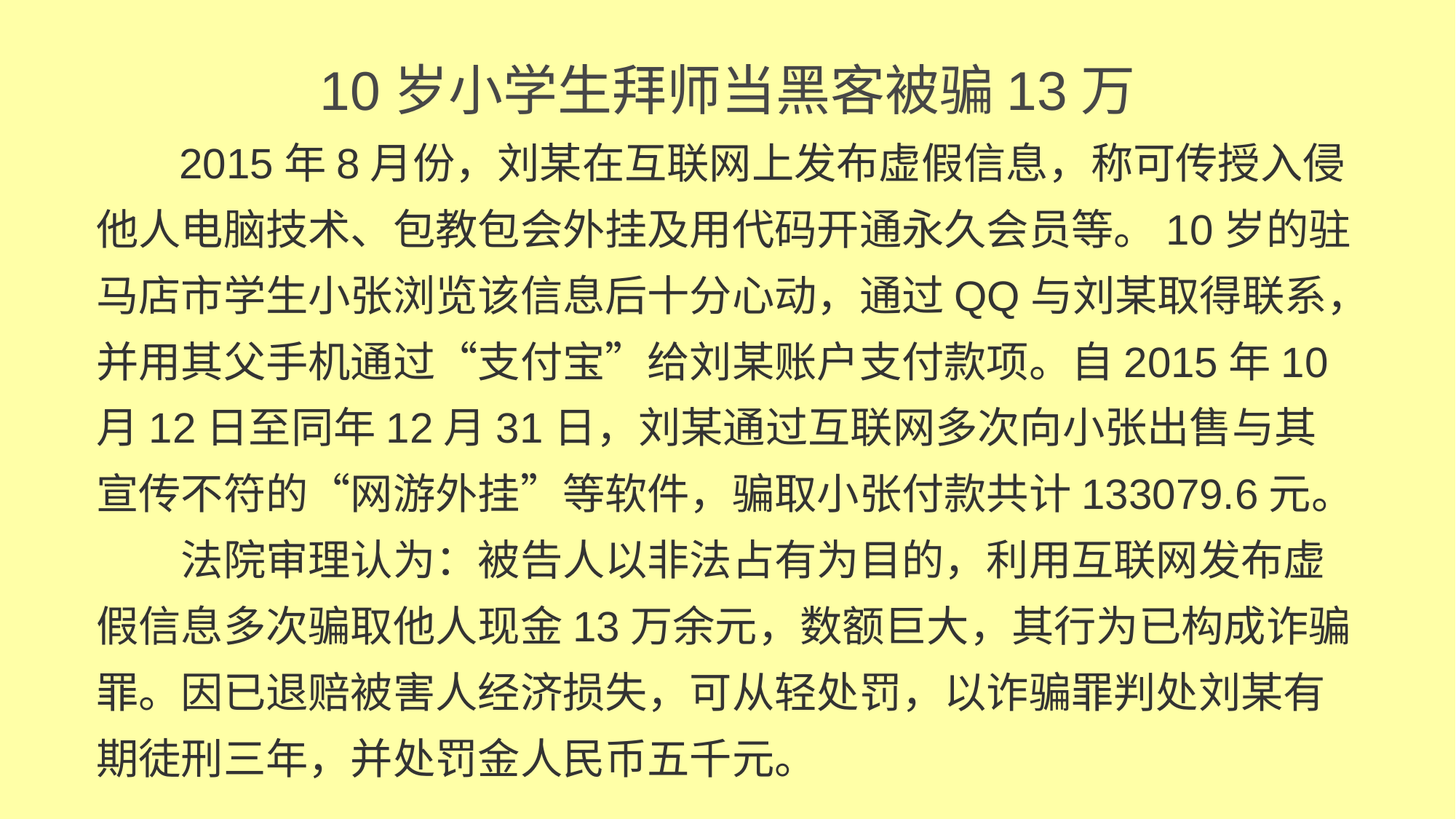

10岁小学生拜师当黑客被骗13万
       2015年8月份，刘某在互联网上发布虚假信息，称可传授入侵他人电脑技术、包教包会外挂及用代码开通永久会员等。10岁的驻马店市学生小张浏览该信息后十分心动，通过QQ与刘某取得联系，并用其父手机通过“支付宝”给刘某账户支付款项。自2015年10月12日至同年12月31日，刘某通过互联网多次向小张出售与其宣传不符的“网游外挂”等软件，骗取小张付款共计133079.6元。
　　法院审理认为：被告人以非法占有为目的，利用互联网发布虚假信息多次骗取他人现金13万余元，数额巨大，其行为已构成诈骗罪。因已退赔被害人经济损失，可从轻处罚，以诈骗罪判处刘某有期徒刑三年，并处罚金人民币五千元。